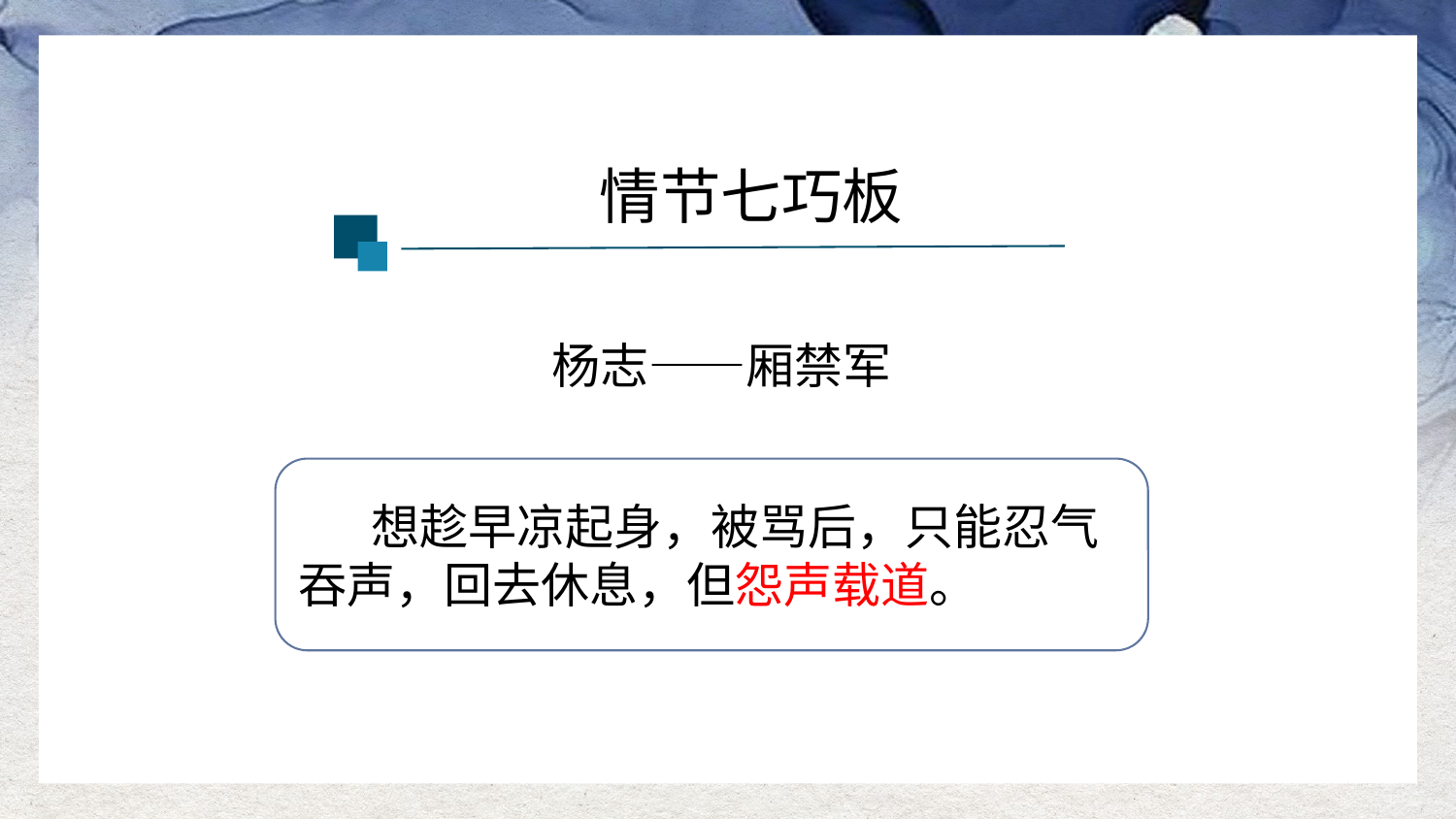

情节七巧板

杨志——厢禁军
想趁早凉起身，被骂后，只能忍气吞声，回去休息，但怨声载道。